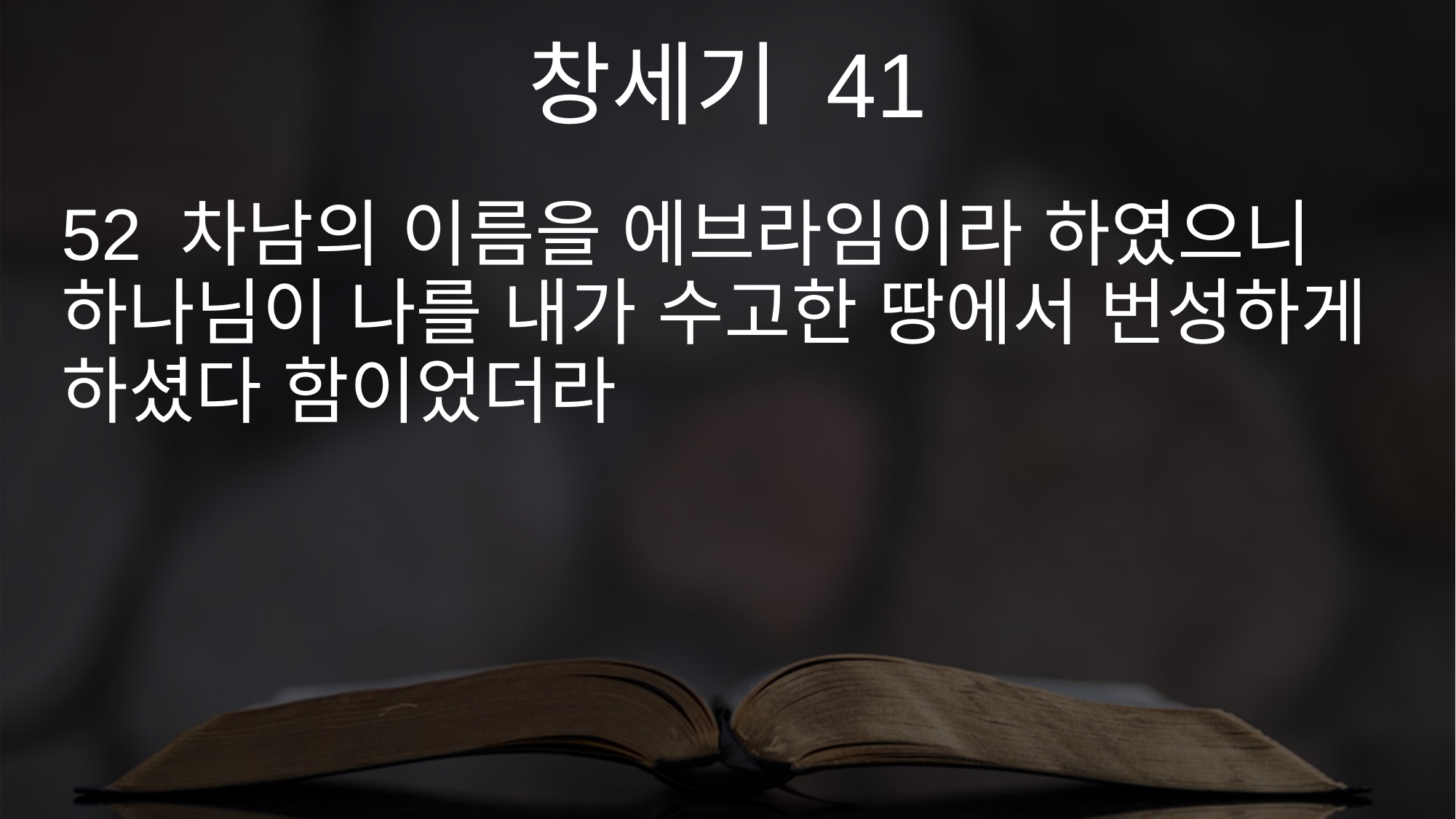

창세기 41
52 차남의 이름을 에브라임이라 하였으니 하나님이 나를 내가 수고한 땅에서 번성하게 하셨다 함이었더라